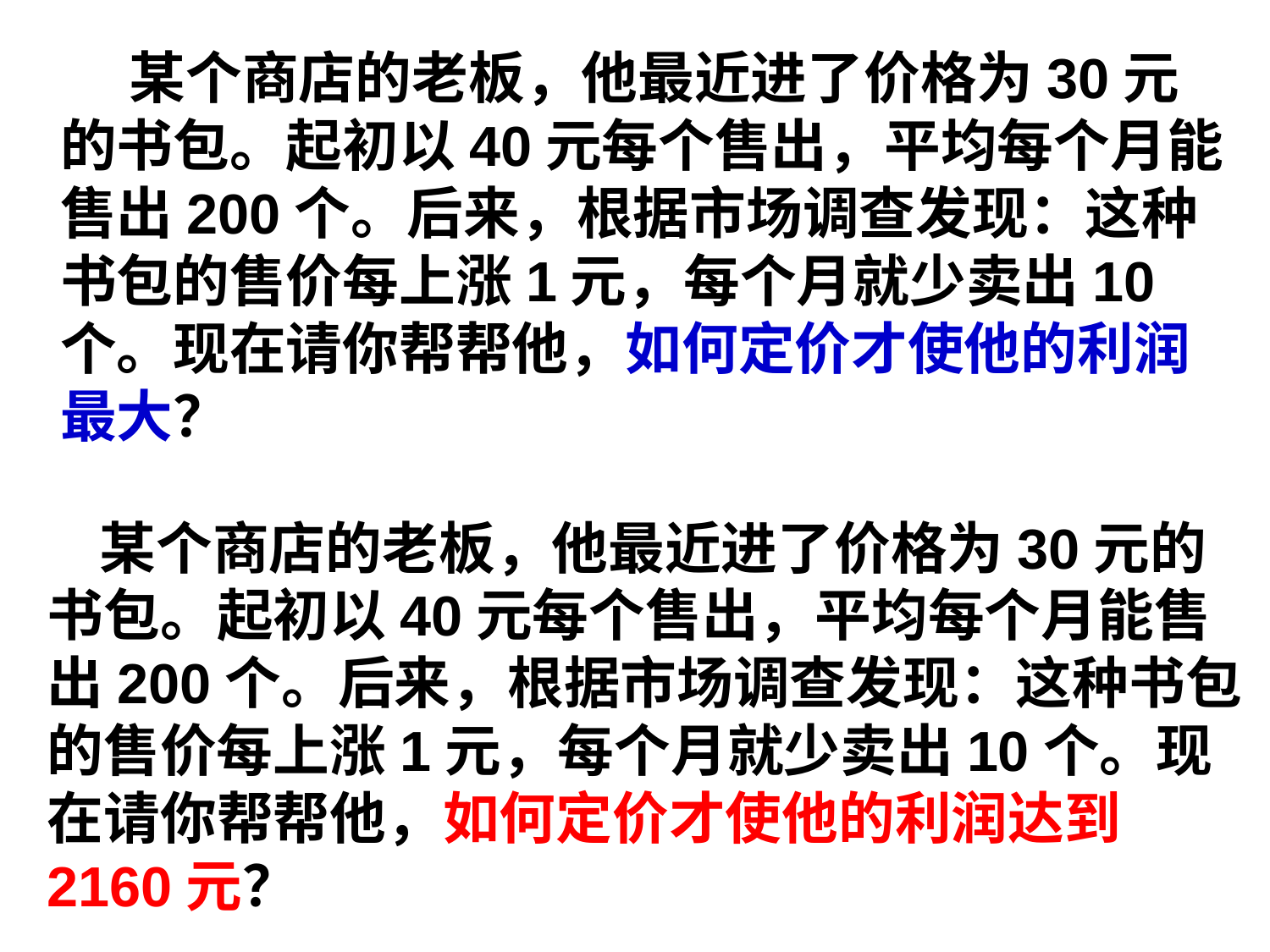

某个商店的老板，他最近进了价格为30元的书包。起初以40元每个售出，平均每个月能售出200个。后来，根据市场调查发现：这种书包的售价每上涨1元，每个月就少卖出10个。现在请你帮帮他，如何定价才使他的利润最大？
   某个商店的老板，他最近进了价格为30元的书包。起初以40元每个售出，平均每个月能售出200个。后来，根据市场调查发现：这种书包的售价每上涨1元，每个月就少卖出10个。现在请你帮帮他，如何定价才使他的利润达到2160元？